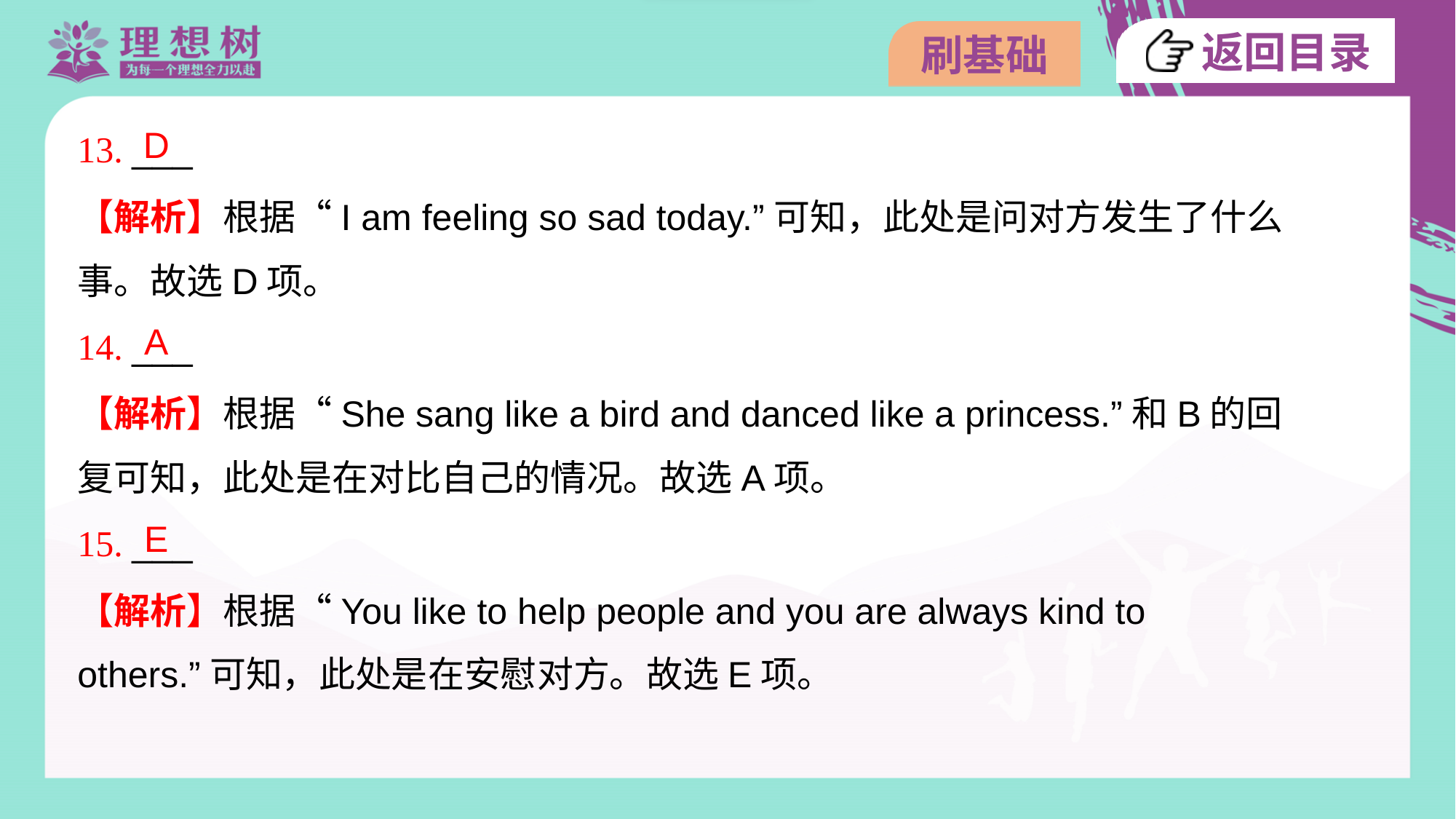

D
13. ___
【解析】根据“I am feeling so sad today.”可知，此处是问对方发生了什么
事。故选D项。
A
14. ___
【解析】根据“She sang like a bird and danced like a princess.”和B的回
复可知，此处是在对比自己的情况。故选A项。
E
15. ___
【解析】根据“You like to help people and you are always kind to
others.”可知，此处是在安慰对方。故选E项。